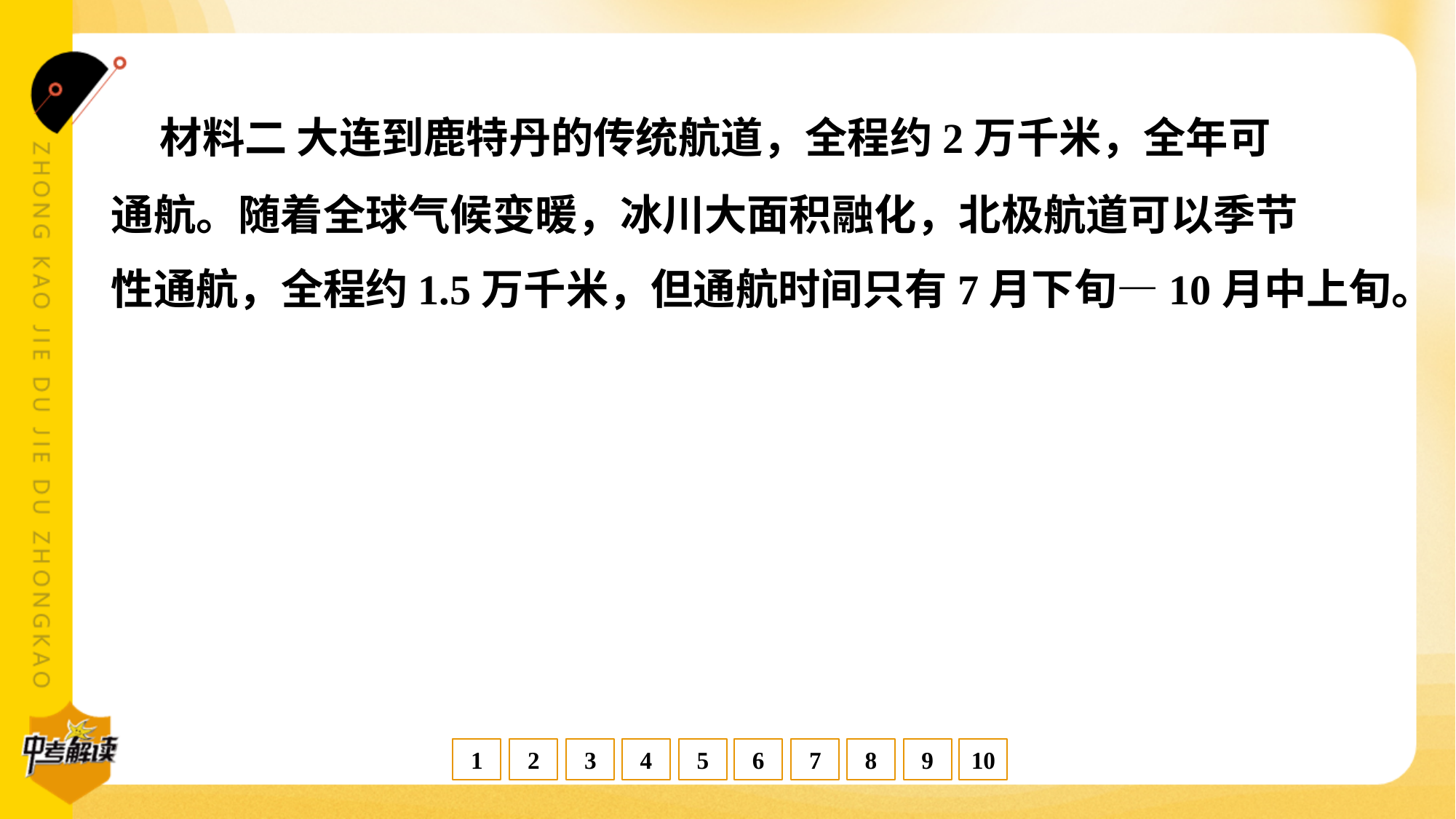

材料二 大连到鹿特丹的传统航道，全程约2万千米，全年可
通航。随着全球气候变暖，冰川大面积融化，北极航道可以季节
性通航，全程约1.5万千米，但通航时间只有7月下旬—10月中上旬。